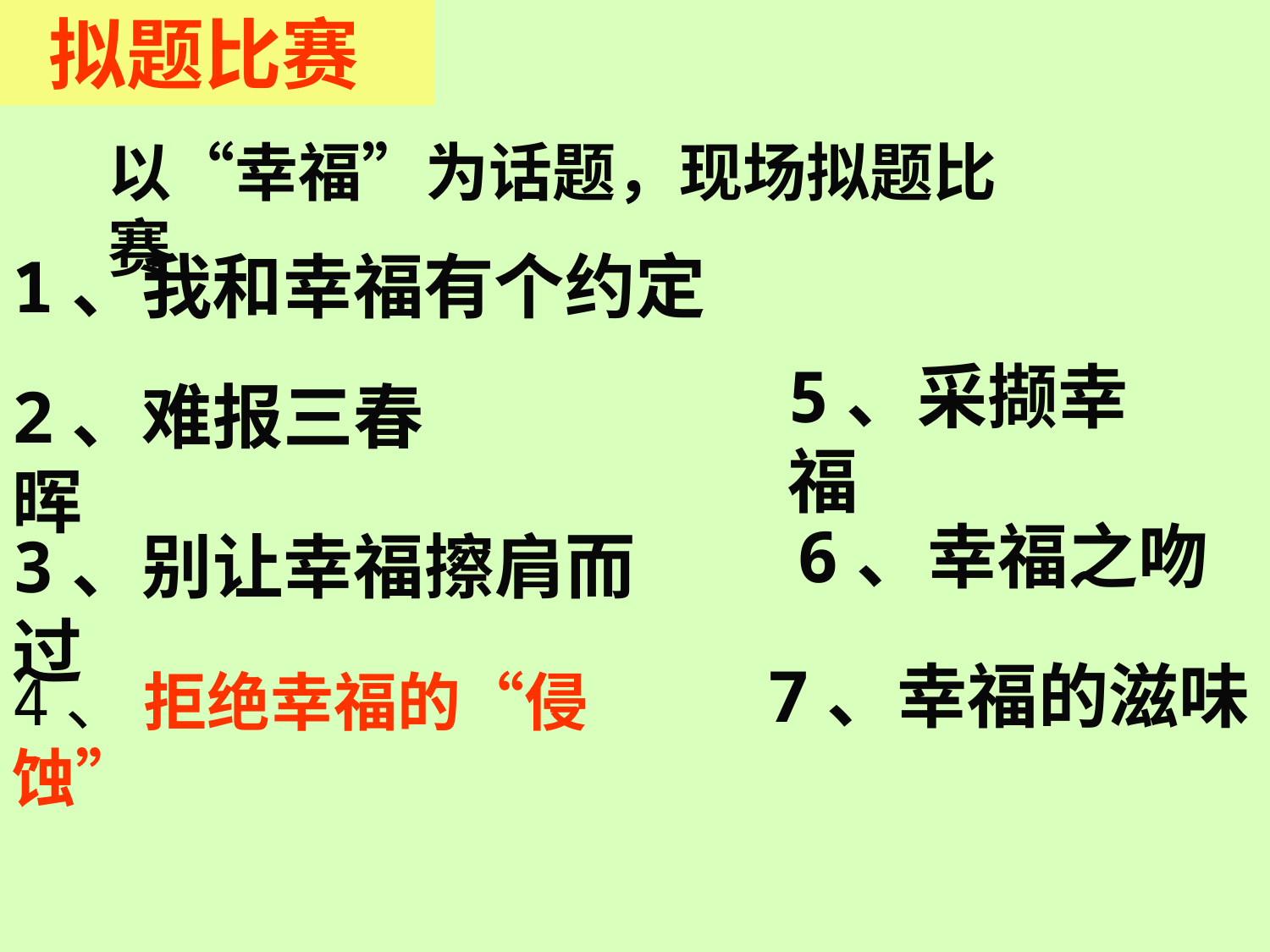

拟题比赛
以“幸福”为话题，现场拟题比赛
1 、我和幸福有个约定
5、采撷幸福
2、难报三春晖
6、幸福之吻
3、别让幸福擦肩而过
7、幸福的滋味
4、 拒绝幸福的“侵蚀”